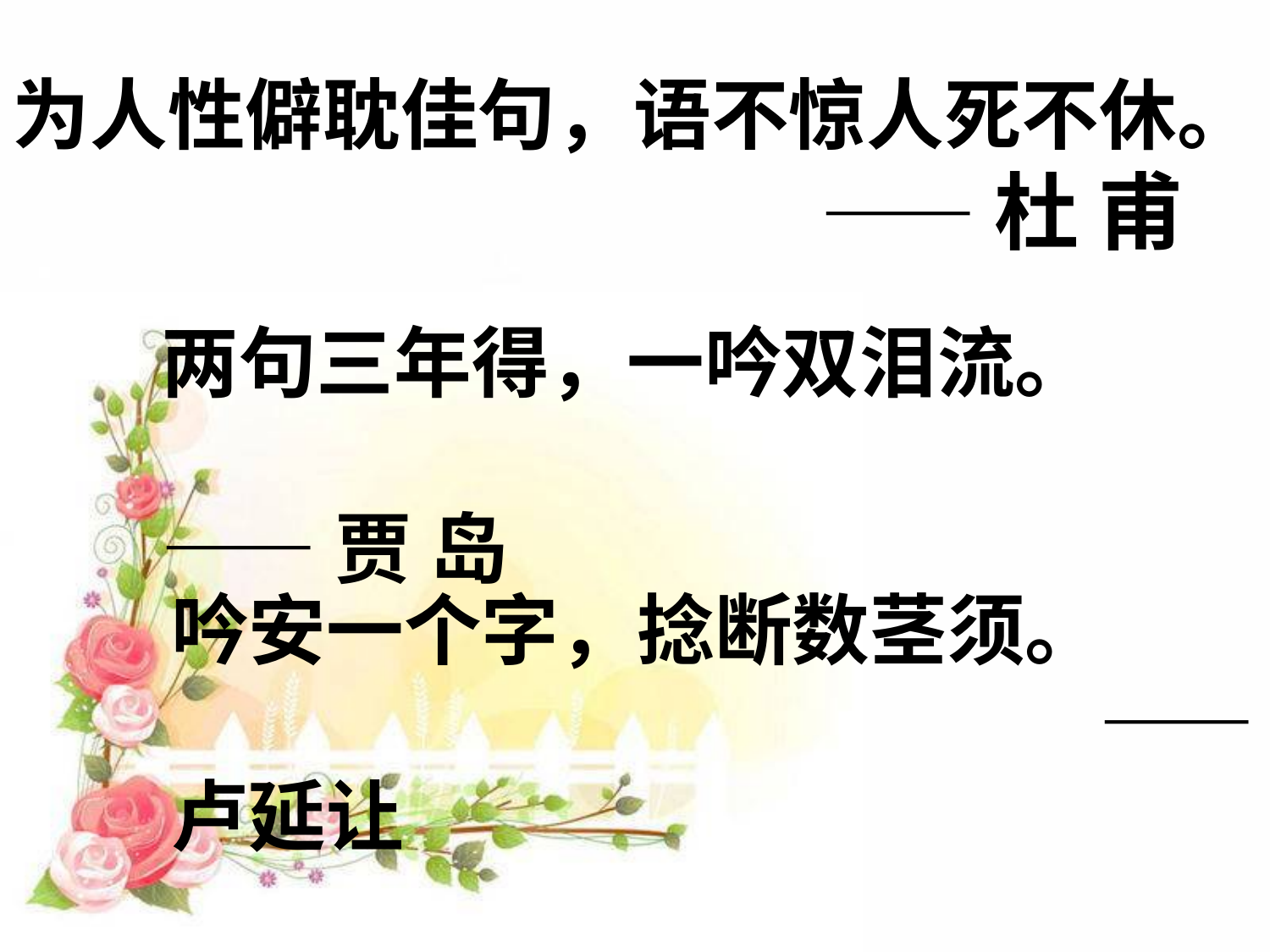

为人性僻耽佳句，语不惊人死不休。
                                              ——杜 甫

两句三年得，一吟双泪流。
                                             ——贾 岛
吟安一个字，捻断数茎须。
                                           ——卢延让